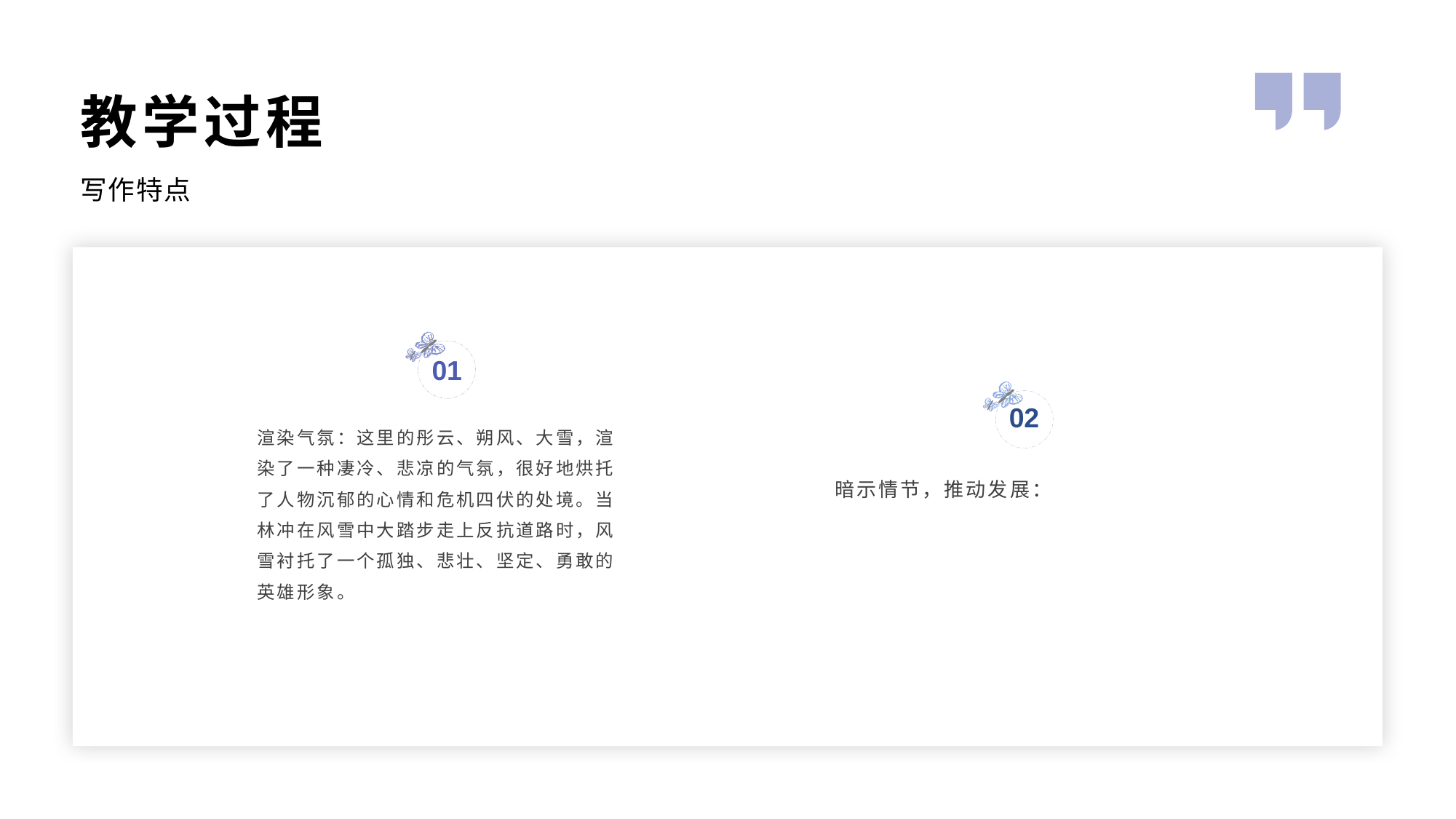

教学过程

写作特点

01

01

02

渲染气氛：这里的彤云、朔风、大雪，渲染了一种凄冷、悲凉的气氛，很好地烘托了人物沉郁的心情和危机四伏的处境。当林冲在风雪中大踏步走上反抗道路时，风雪衬托了一个孤独、悲壮、坚定、勇敢的英雄形象。
暗示情节，推动发展：